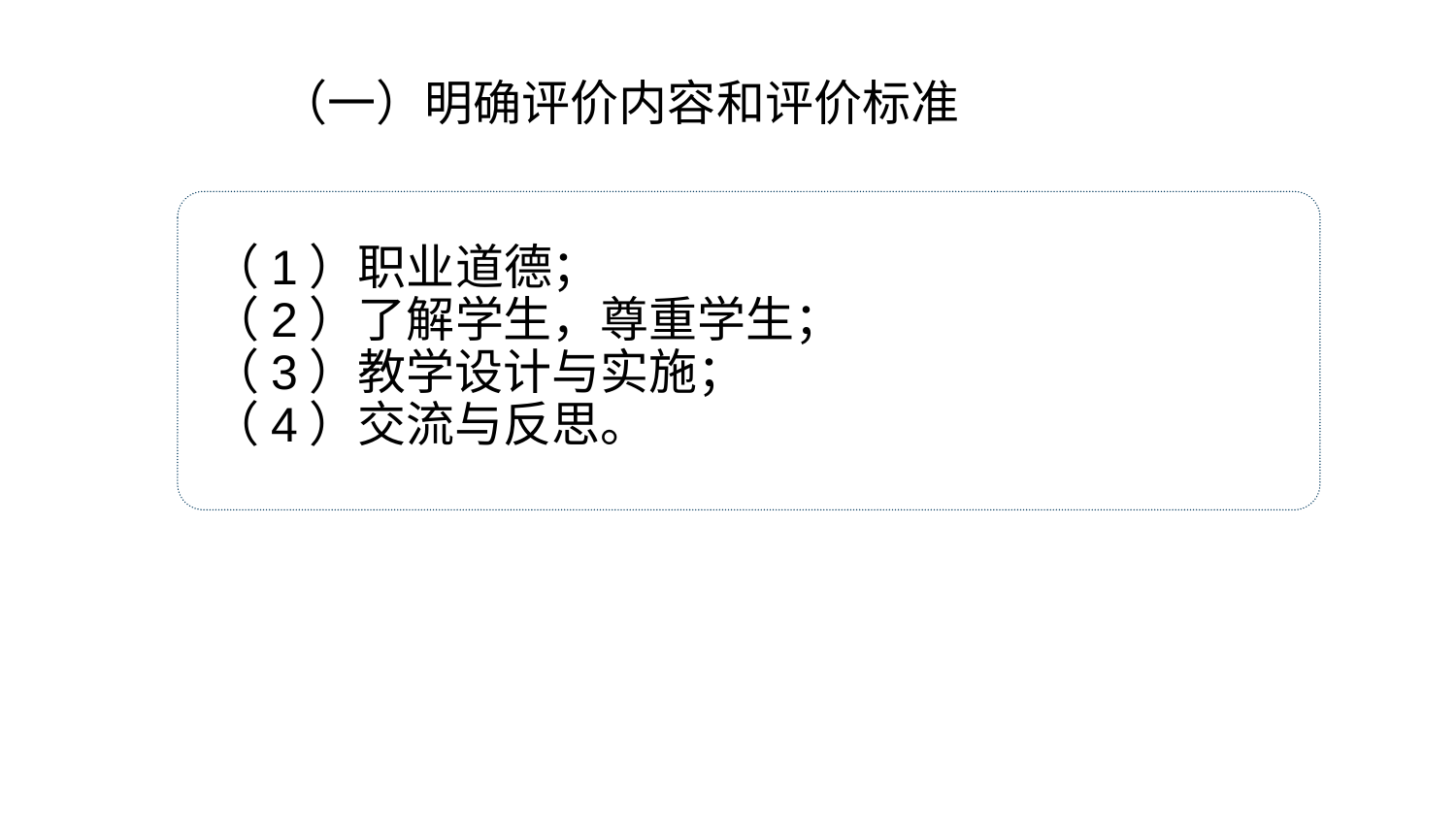

（一）明确评价内容和评价标准

（1）职业道德；
（2）了解学生，尊重学生；
（3）教学设计与实施；
（4）交流与反思。